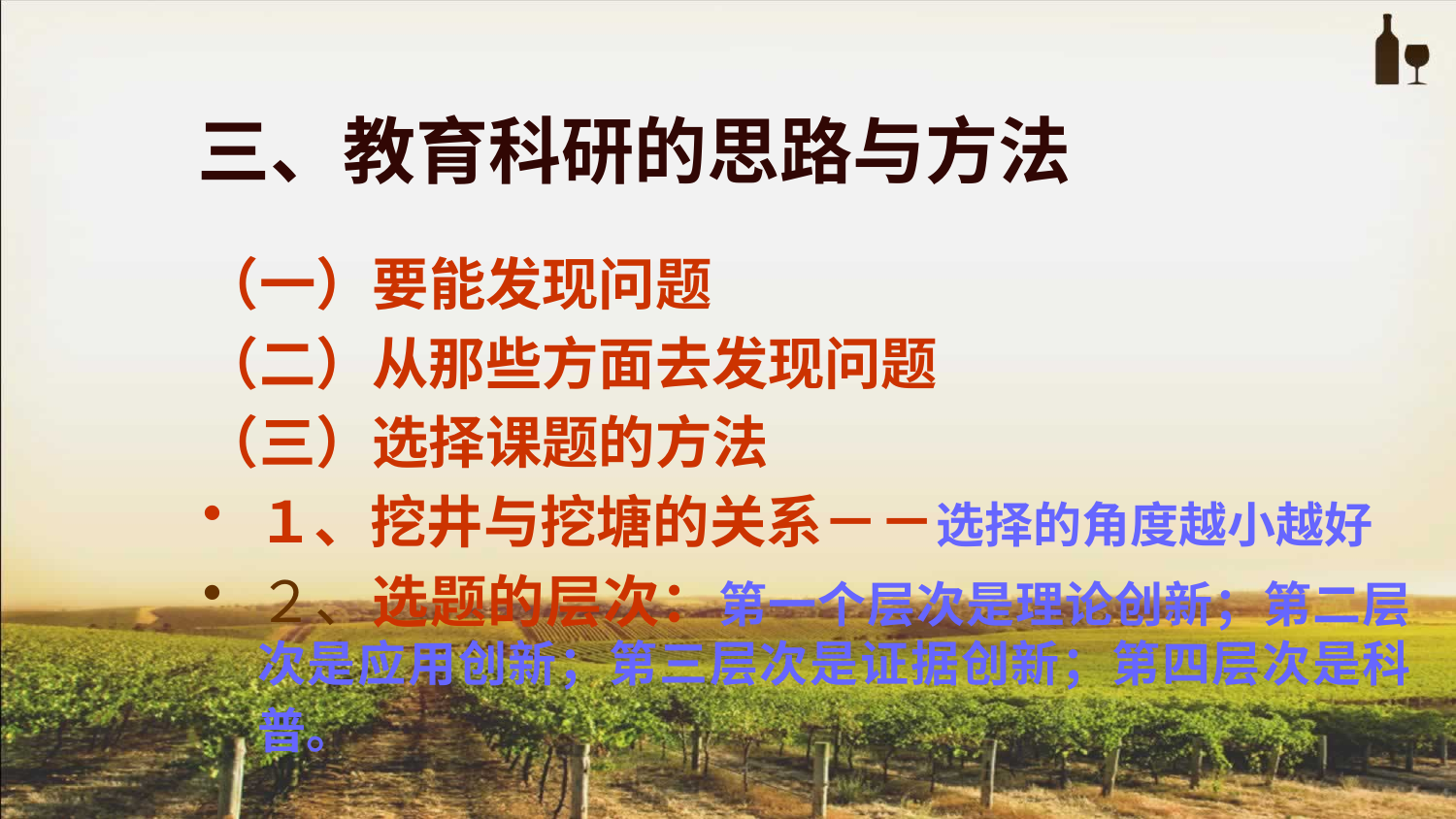

三、教育科研的思路与方法
（一）要能发现问题
（二）从那些方面去发现问题
（三）选择课题的方法
１、挖井与挖塘的关系－－选择的角度越小越好
２、选题的层次：第一个层次是理论创新；第二层次是应用创新；第三层次是证据创新；第四层次是科普。